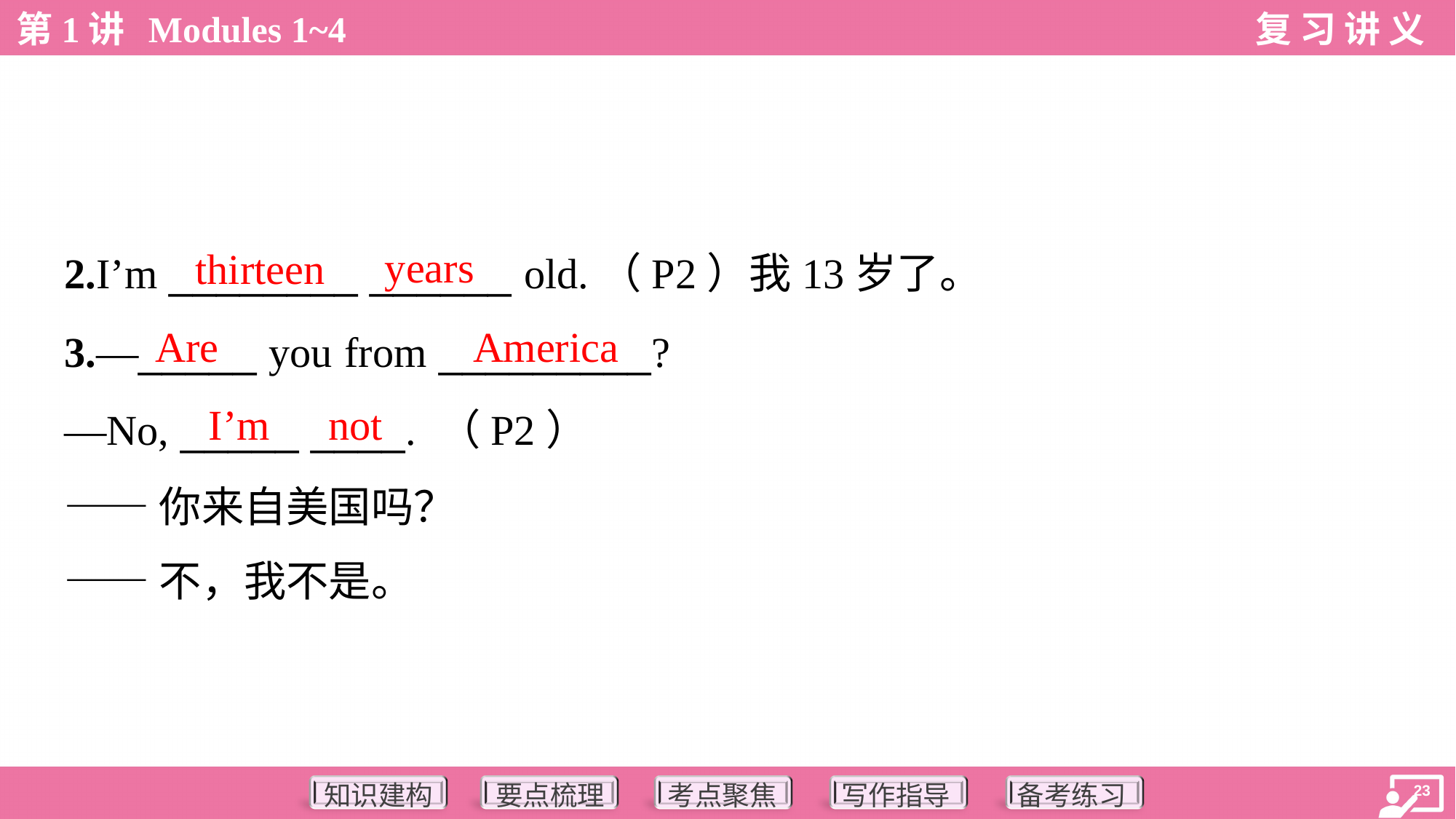

years
thirteen
2.I’m ________ ______ old.（P2）我13岁了。
Are
America
3.—_____ you from _________?
—No, _____ ____. （P2）
——你来自美国吗？
——不，我不是。
I’m
not